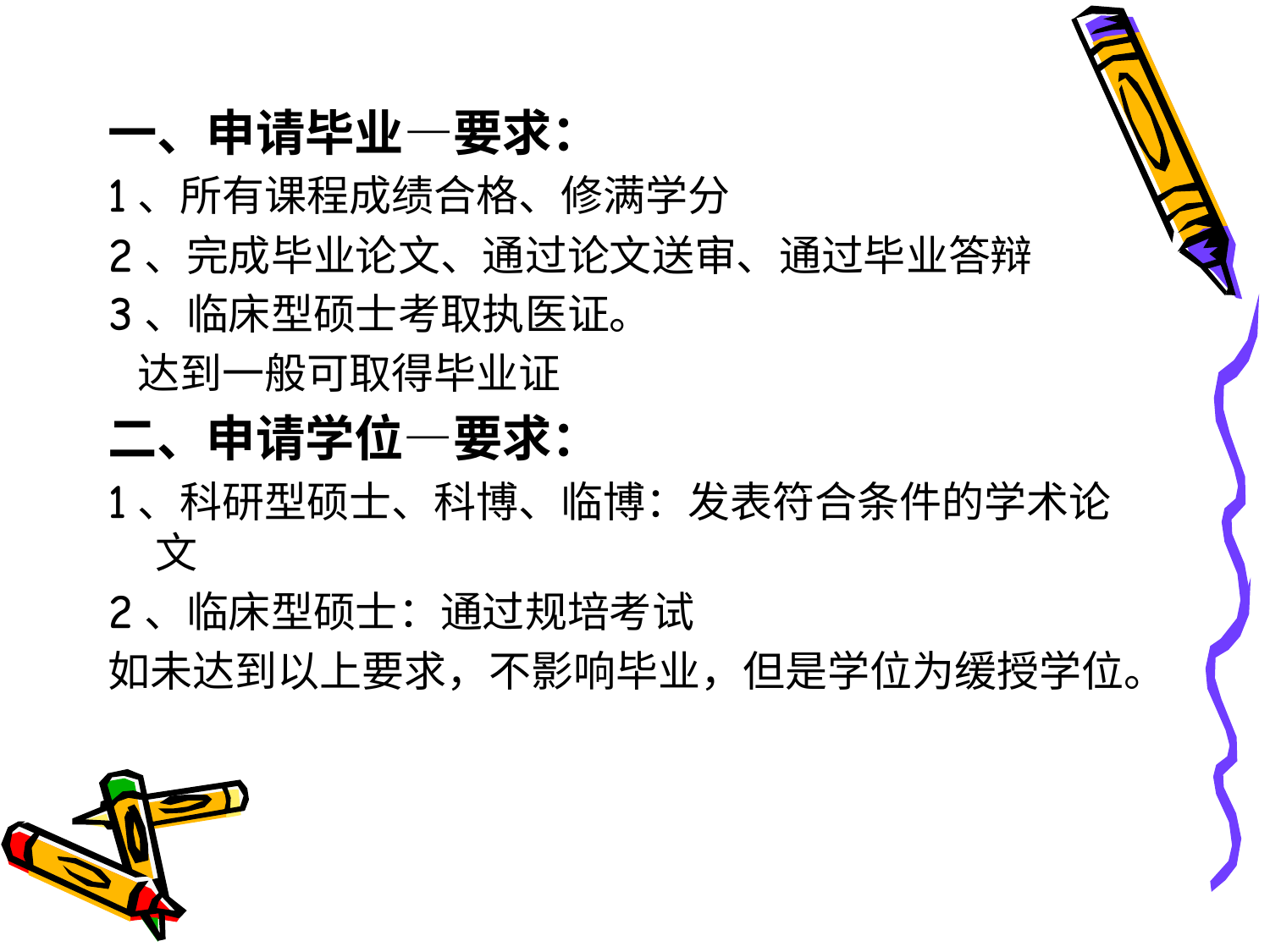

#
一、申请毕业—要求：
1、所有课程成绩合格、修满学分
2、完成毕业论文、通过论文送审、通过毕业答辩
3、临床型硕士考取执医证。
  达到一般可取得毕业证
二、申请学位—要求：
1、科研型硕士、科博、临博：发表符合条件的学术论文
2、临床型硕士：通过规培考试
如未达到以上要求，不影响毕业，但是学位为缓授学位。